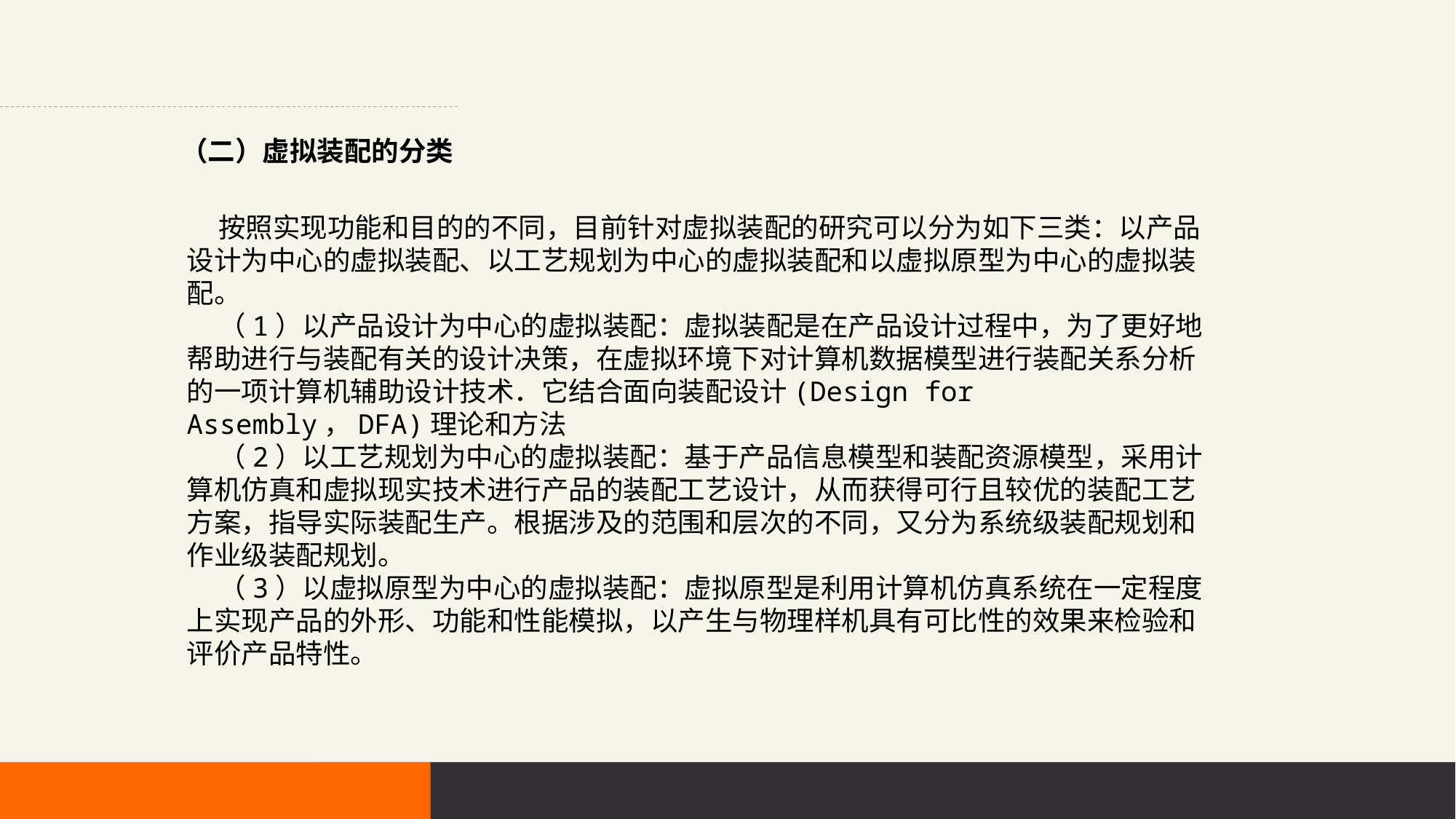

（二）虚拟装配的分类

按照实现功能和目的的不同，目前针对虚拟装配的研究可以分为如下三类：以产品设计为中心的虚拟装配、以工艺规划为中心的虚拟装配和以虚拟原型为中心的虚拟装配。
（1）以产品设计为中心的虚拟装配：虚拟装配是在产品设计过程中，为了更好地帮助进行与装配有关的设计决策，在虚拟环境下对计算机数据模型进行装配关系分析的一项计算机辅助设计技术．它结合面向装配设计(Design for Assembly，DFA)理论和方法
（2）以工艺规划为中心的虚拟装配：基于产品信息模型和装配资源模型，采用计算机仿真和虚拟现实技术进行产品的装配工艺设计，从而获得可行且较优的装配工艺方案，指导实际装配生产。根据涉及的范围和层次的不同，又分为系统级装配规划和作业级装配规划。
（3）以虚拟原型为中心的虚拟装配：虚拟原型是利用计算机仿真系统在一定程度上实现产品的外形、功能和性能模拟，以产生与物理样机具有可比性的效果来检验和评价产品特性。